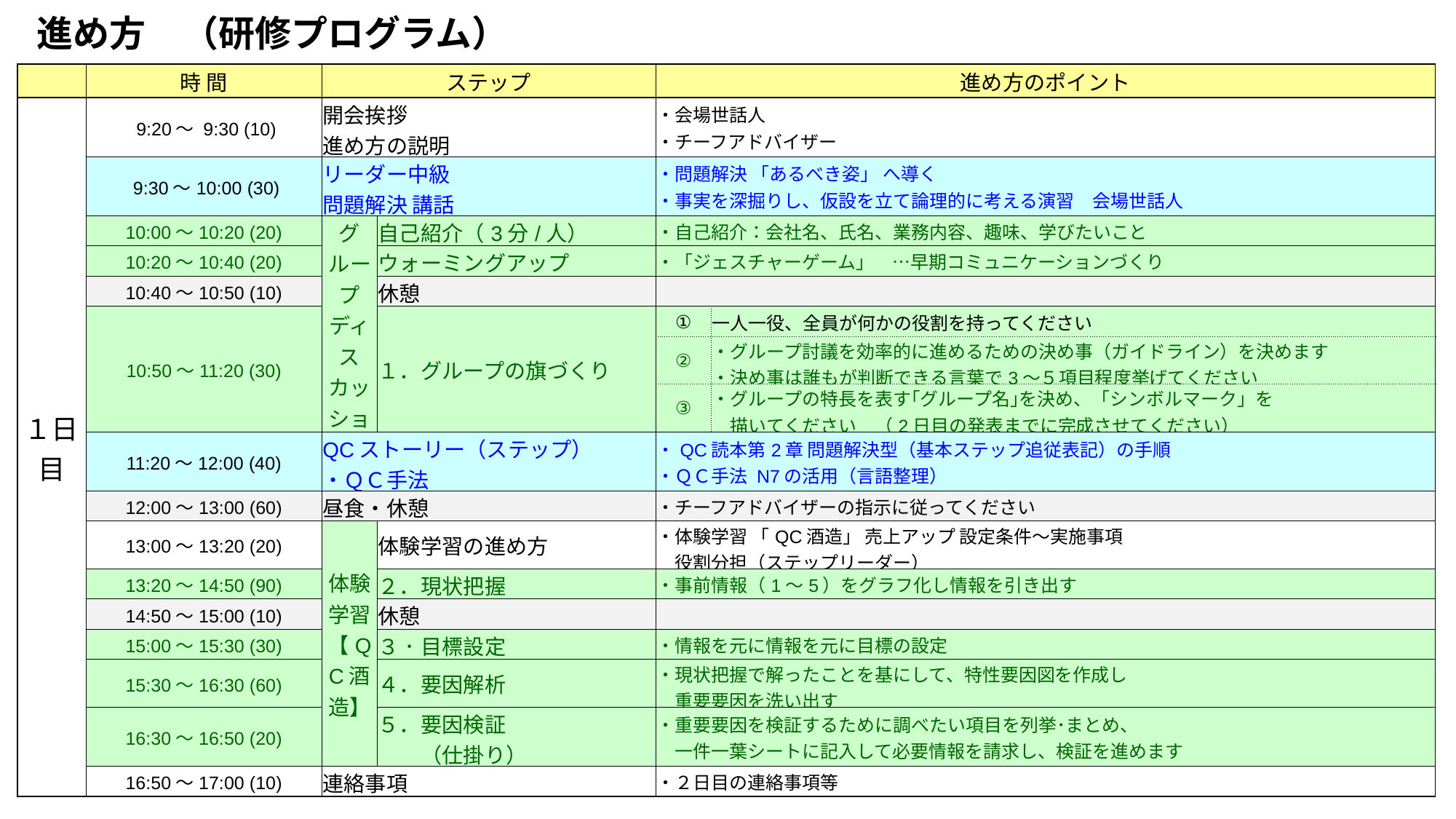

進め方　（研修プログラム）
|  | 時 間 | ステップ |  | 進め方のポイント |  |
| --- | --- | --- | --- | --- | --- |
| １日目 | 9:20～ 9:30 (10) | 開会挨拶 進め方の説明 |  | ・会場世話人 ・チーフアドバイザー |  |
|  | 9:30～10:00 (30) | リーダー中級 問題解決 講話 |  | ・問題解決 「あるべき姿」 へ導く ・事実を深掘りし、仮設を立て論理的に考える演習　会場世話人 |  |
|  | 10:00～10:20 (20) | グループ ディスカッション | 自己紹介（3分/人） | ・自己紹介：会社名、氏名、業務内容、趣味、学びたいこと |  |
|  | 10:20～10:40 (20) |  | ウォーミングアップ | ・「ジェスチャーゲーム」　…早期コミュニケーションづくり |  |
|  | 10:40～10:50 (10) |  | 休憩 |  |  |
|  | 10:50～11:20 (30) |  | １．グループの旗づくり | ① | 一人一役、全員が何かの役割を持ってください |
|  |  |  |  | ② | ・グループ討議を効率的に進めるための決め事（ガイドライン）を決めます ・決め事は誰もが判断できる言葉で3～５項目程度挙げてください |
|  |  |  |  | ③ | ・グループの特長を表す｢グループ名｣を決め、「シンボルマーク」を 　描いてください　（2日目の発表までに完成させてください） |
|  | 11:20～12:00 (40) | QCストーリー（ステップ） ・ＱＣ手法 |  | ・QC読本第2章 問題解決型（基本ステップ追従表記）の手順 ・ＱＣ手法 N7の活用（言語整理） |  |
|  | 12:00～13:00 (60) | 昼食・休憩 |  | ・チーフアドバイザーの指示に従ってください |  |
|  | 13:00～13:20 (20) | 体験学習【QC酒造】 | 体験学習の進め方 | ・体験学習 「QC酒造」 売上アップ 設定条件～実施事項 　役割分担（ステップリーダー） |  |
|  | 13:20～14:50 (90) |  | ２．現状把握 | ・事前情報（1～5）をグラフ化し情報を引き出す |  |
|  | 14:50～15:00 (10) |  | 休憩 |  |  |
|  | 15:00～15:30 (30) |  | ３．目標設定 | ・情報を元に情報を元に目標の設定 |  |
|  | 15:30～16:30 (60) |  | ４．要因解析 | ・現状把握で解ったことを基にして、特性要因図を作成し 　重要要因を洗い出す |  |
|  | 16:30～16:50 (20) |  | ５．要因検証 　　（仕掛り） | ・重要要因を検証するために調べたい項目を列挙･まとめ、 　一件一葉シートに記入して必要情報を請求し、検証を進めます |  |
|  | 16:50～17:00 (10) | 連絡事項 |  | ・２日目の連絡事項等 |  |